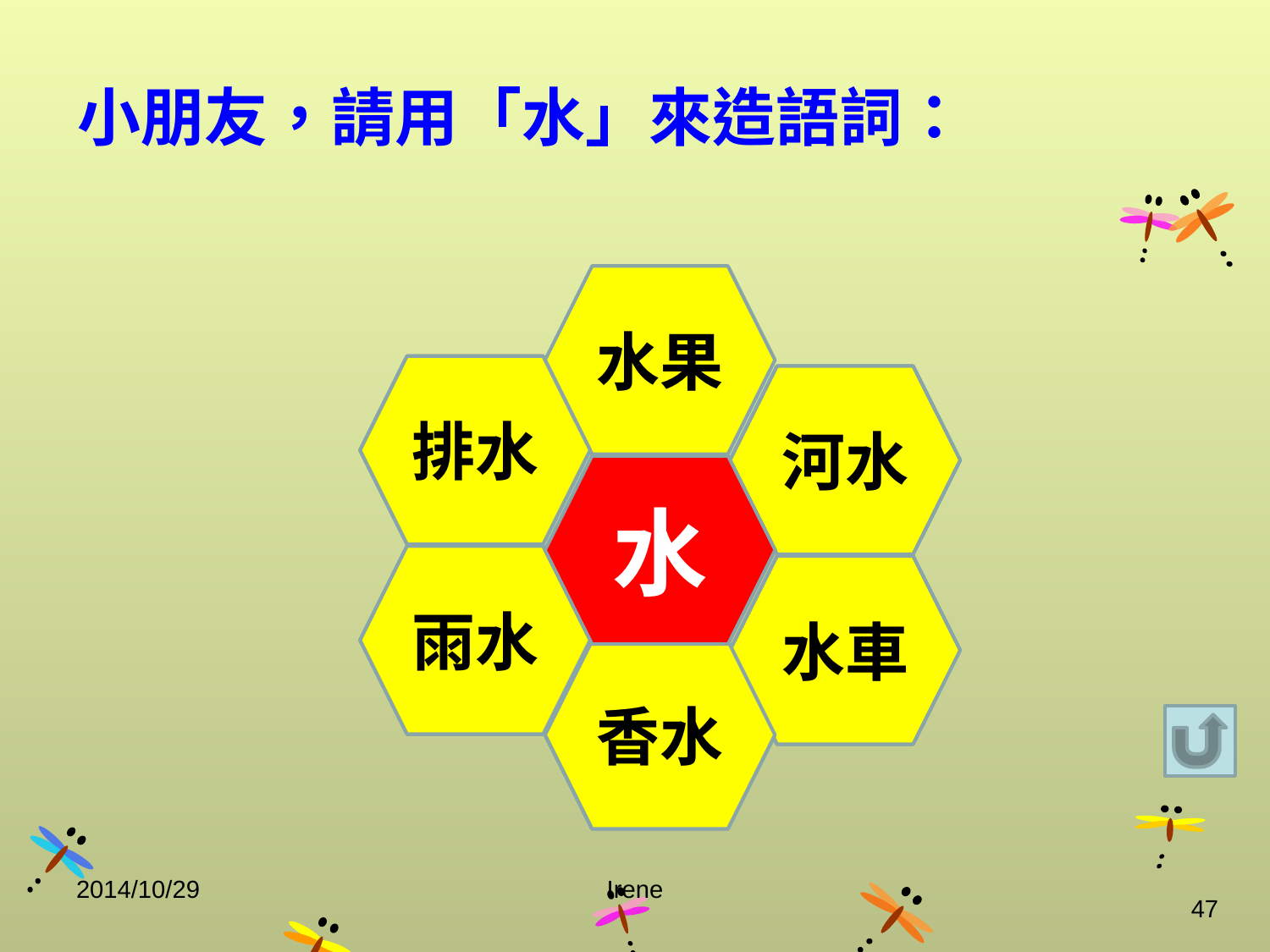

# 小朋友，請用「水」來造語詞：
水果
果
排
排水
河
河水
水
雨
雨水
車
水車
香
香水

2014/10/29
Irene